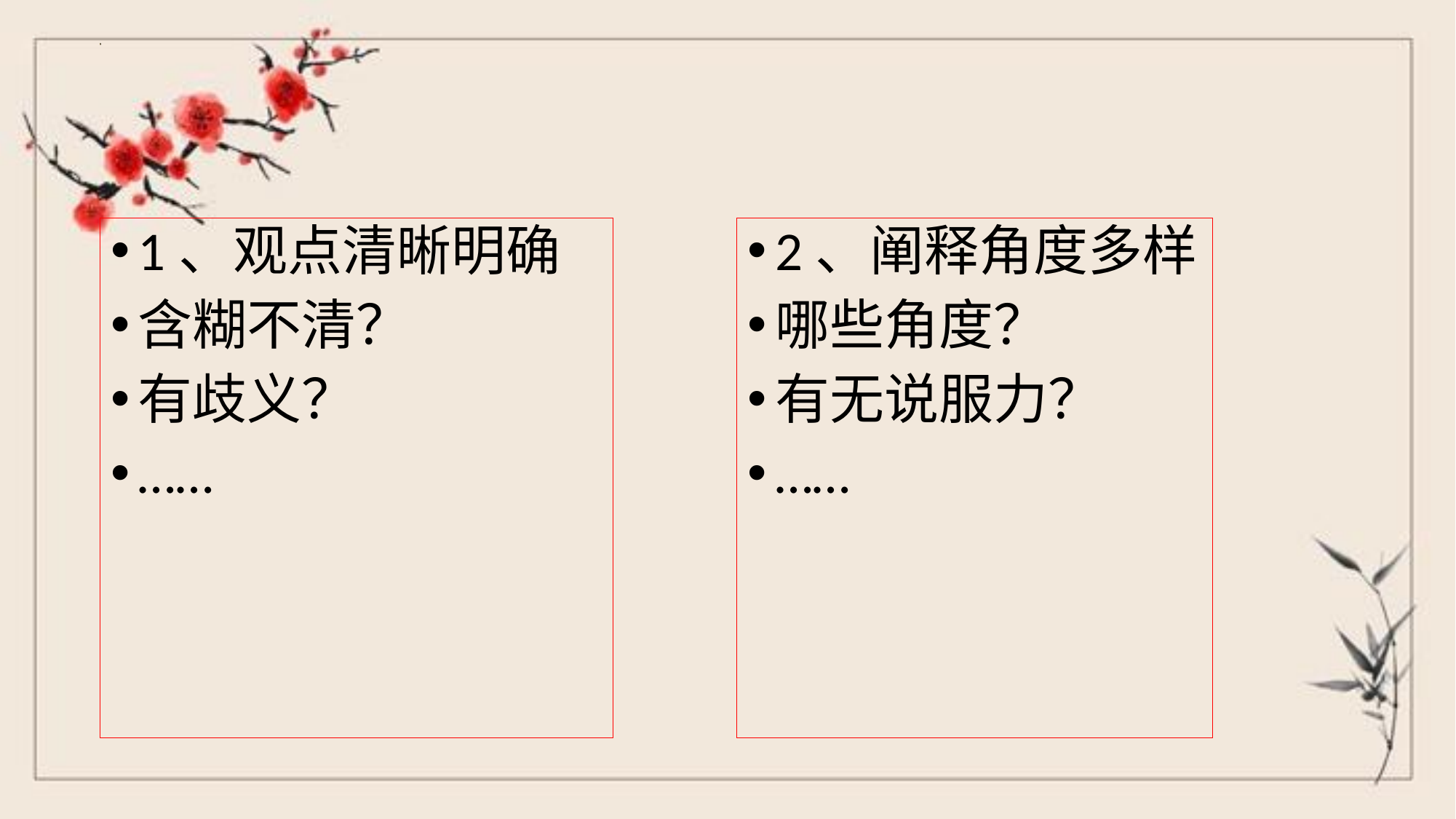

#
1、观点清晰明确
含糊不清？
有歧义？
……
2、阐释角度多样
哪些角度？
有无说服力？
……